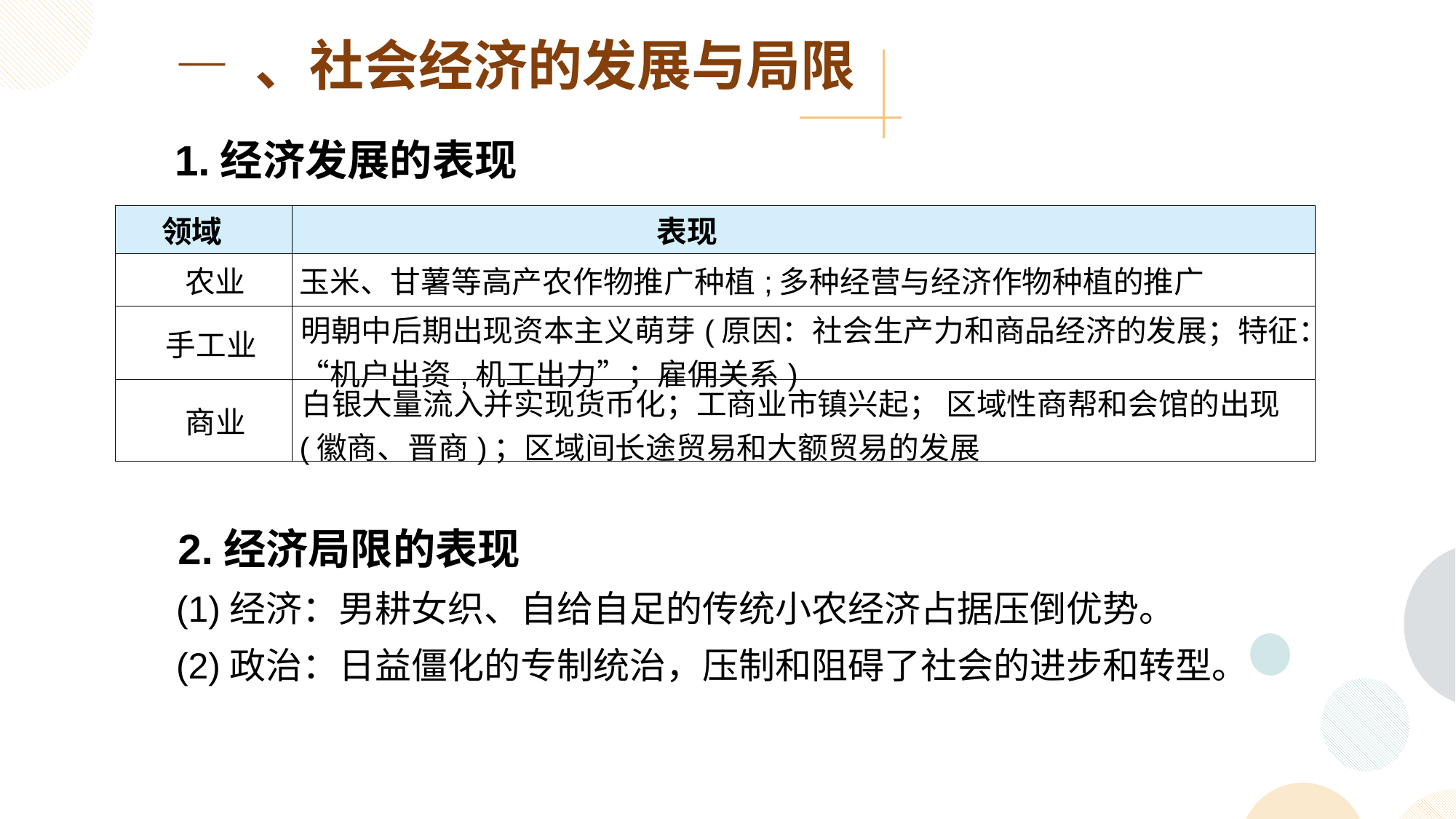

— 、社会经济的发展与局限
1.经济发展的表现
| 领域 | 表现 |
| --- | --- |
| 农业 | 玉米、甘薯等高产农作物推广种植;多种经营与经济作物种植的推广 |
| 手工业 | 明朝中后期出现资本主义萌芽(原因：社会生产力和商品经济的发展；特征：“机户出资,机工出力”；雇佣关系) |
| 商业 | 白银大量流入并实现货币化；工商业市镇兴起； 区域性商帮和会馆的出现(徽商、晋商)；区域间长途贸易和大额贸易的发展 |
 2.经济局限的表现
 (1)经济：男耕女织、自给自足的传统小农经济占据压倒优势。
 (2)政治：日益僵化的专制统治，压制和阻碍了社会的进步和转型。